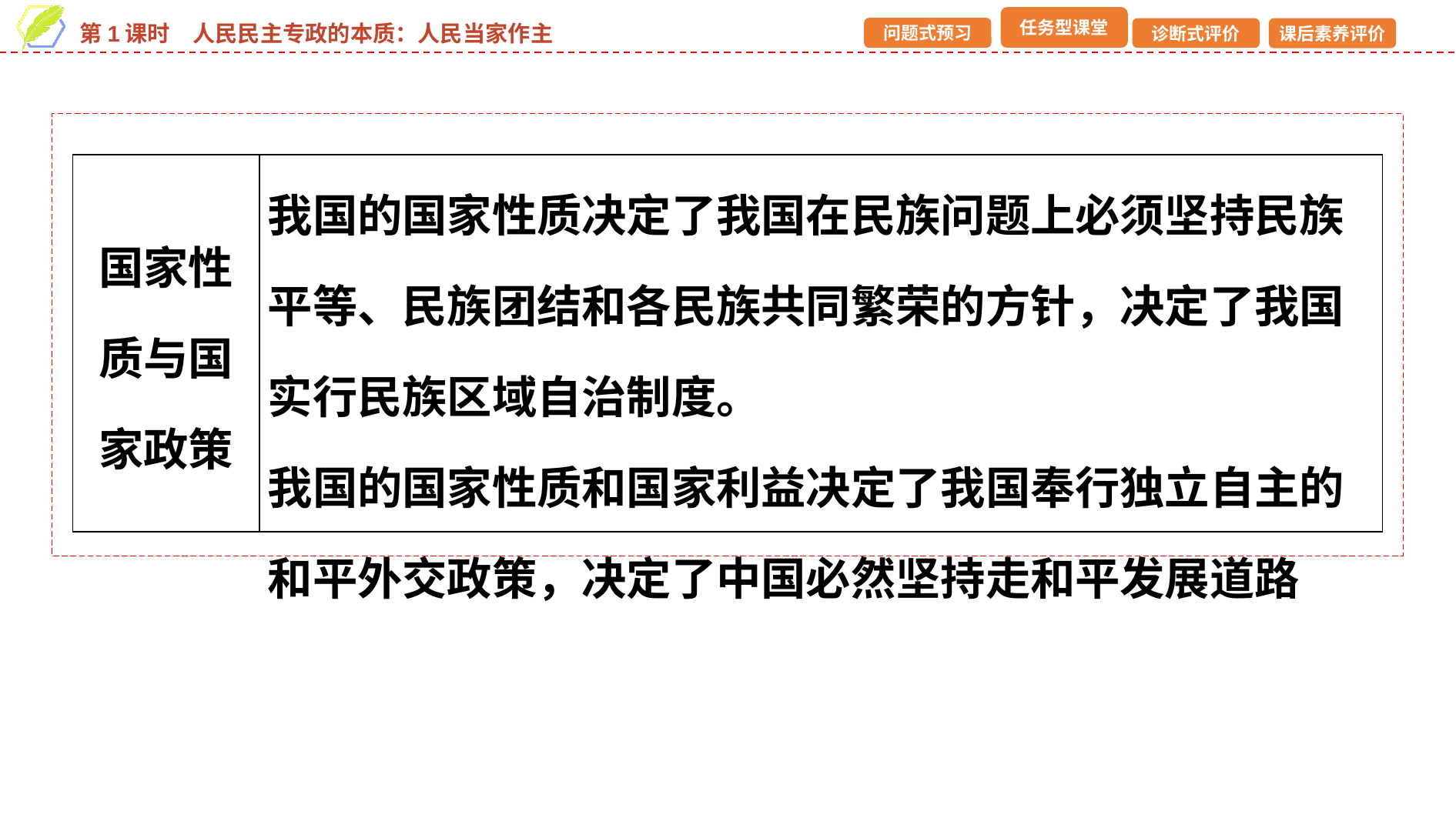

| 国家性质与国家政策 | 我国的国家性质决定了我国在民族问题上必须坚持民族平等、民族团结和各民族共同繁荣的方针，决定了我国实行民族区域自治制度。 我国的国家性质和国家利益决定了我国奉行独立自主的和平外交政策，决定了中国必然坚持走和平发展道路 |
| --- | --- |